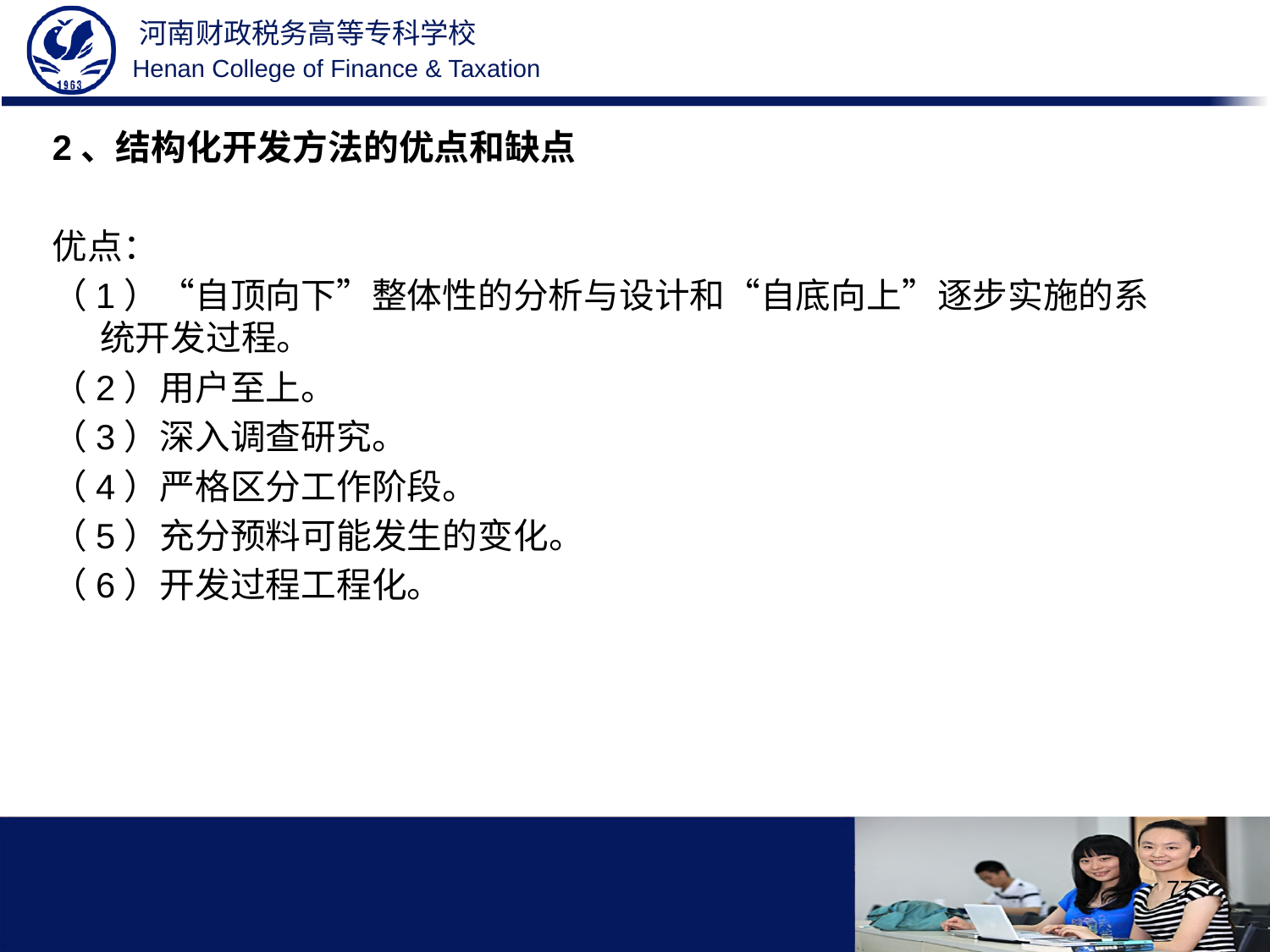

2、结构化开发方法的优点和缺点

优点：
（1）“自顶向下”整体性的分析与设计和“自底向上”逐步实施的系统开发过程。
（2）用户至上。
（3）深入调查研究。
（4）严格区分工作阶段。
（5）充分预料可能发生的变化。
（6）开发过程工程化。

77